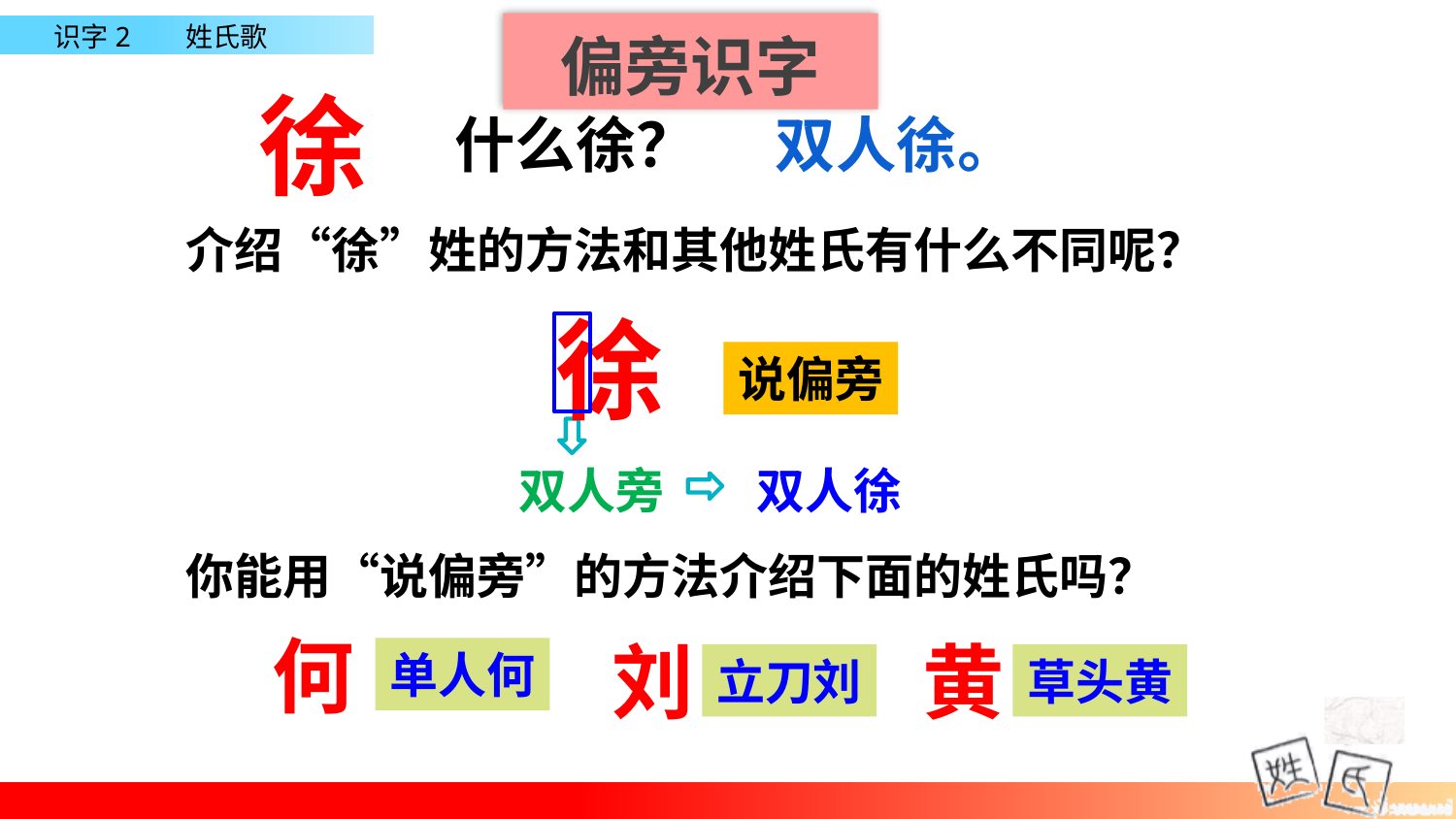

偏旁识字
徐
什么徐？
双人徐。
    介绍“徐”姓的方法和其他姓氏有什么不同呢？
徐

说偏旁

双人旁
双人徐

    你能用“说偏旁”的方法介绍下面的姓氏吗？
何
刘
黄
单人何
立刀刘
草头黄